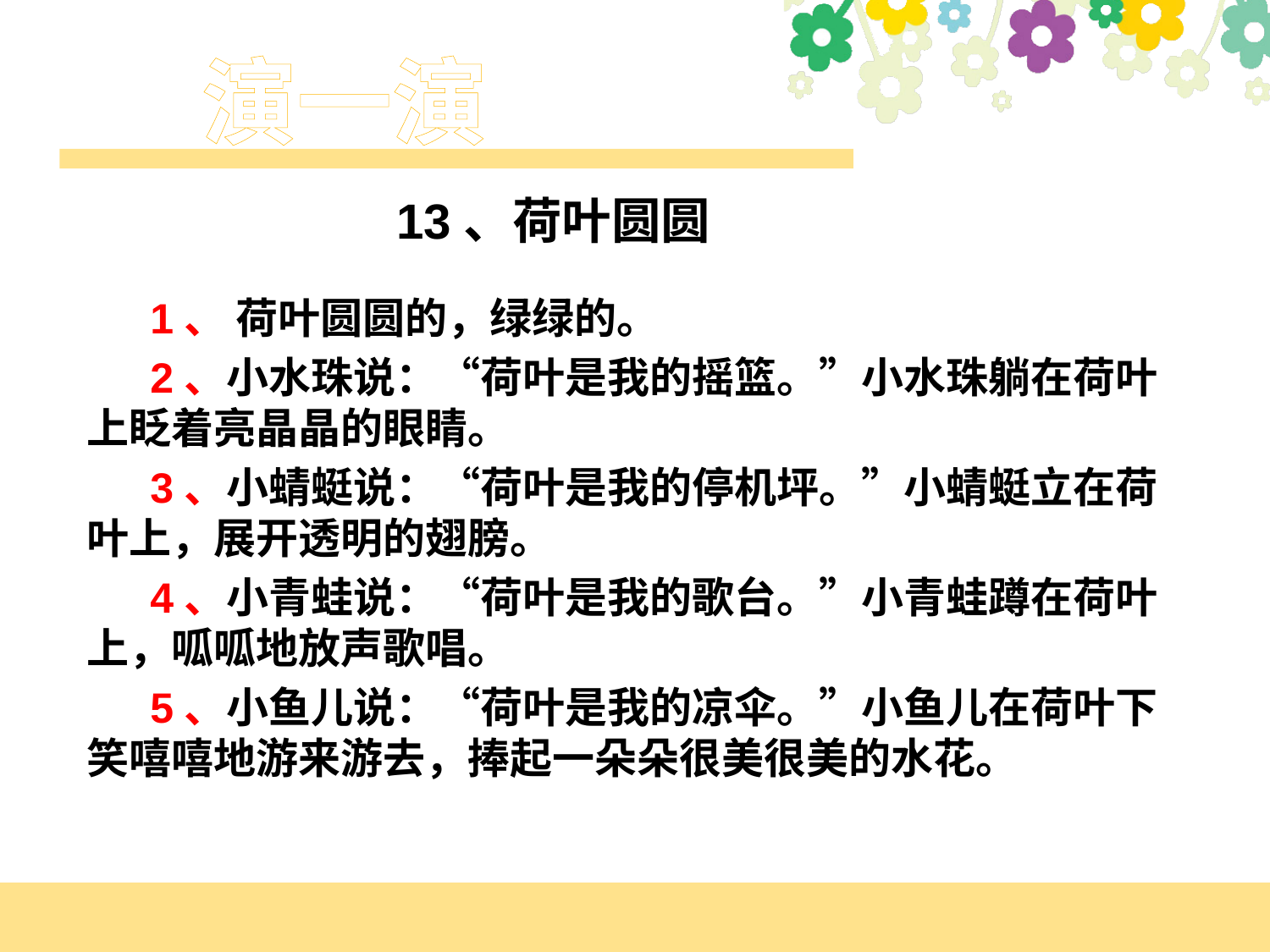

演一演
13、荷叶圆圆
1、 荷叶圆圆的，绿绿的。
2、小水珠说：“荷叶是我的摇篮。”小水珠躺在荷叶上眨着亮晶晶的眼睛。
3、小蜻蜓说：“荷叶是我的停机坪。”小蜻蜓立在荷叶上，展开透明的翅膀。
4、小青蛙说：“荷叶是我的歌台。”小青蛙蹲在荷叶上，呱呱地放声歌唱。
5、小鱼儿说：“荷叶是我的凉伞。”小鱼儿在荷叶下笑嘻嘻地游来游去，捧起一朵朵很美很美的水花。